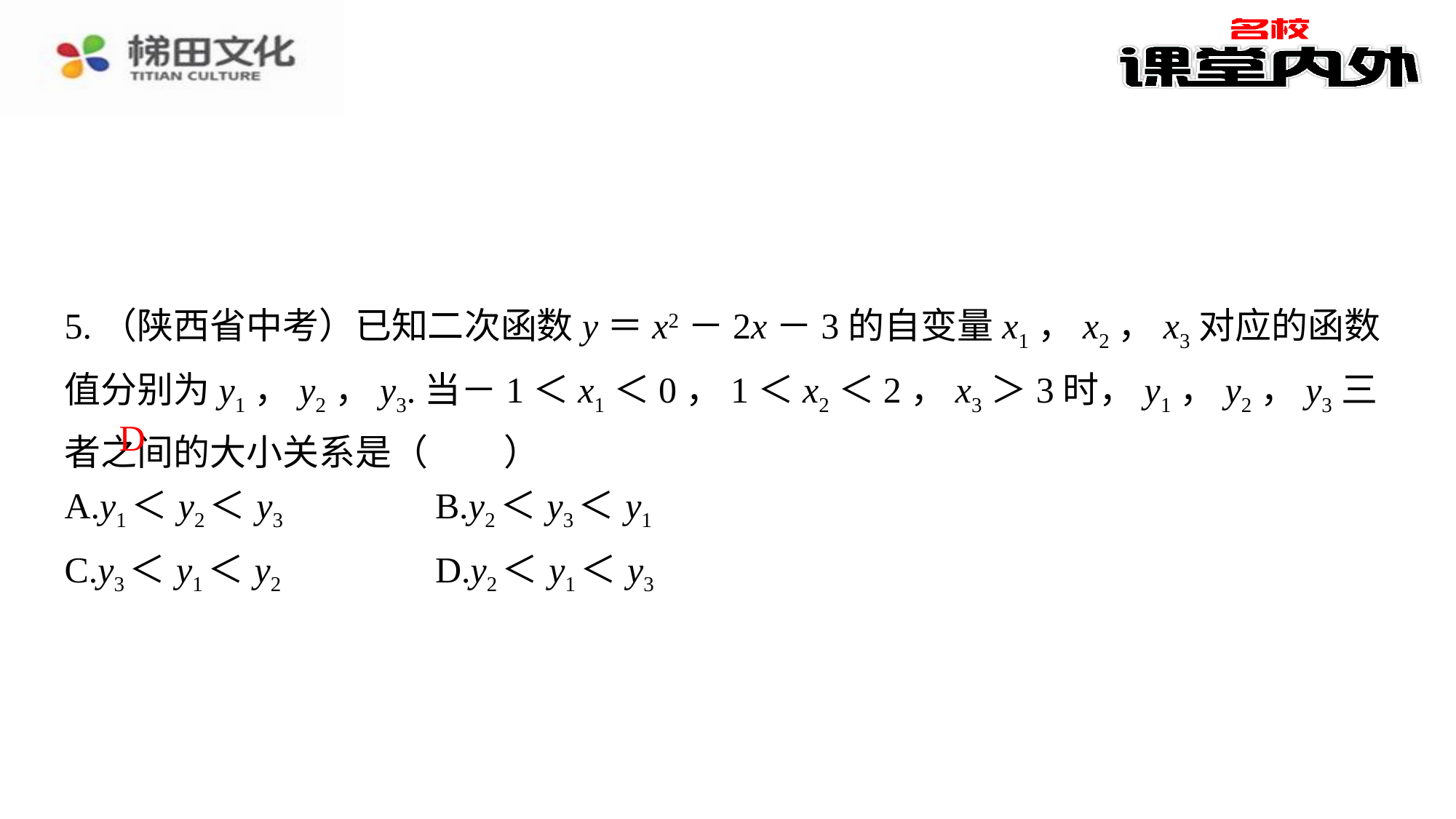

5.（陕西省中考）已知二次函数y＝x2－2x－3的自变量x1，x2，x3对应的函数值分别为y1，y2，y3.当－1＜x1＜0，1＜x2＜2，x3＞3时，y1，y2，y3三者之间的大小关系是（　D　）
D
| A.y1＜y2＜y3 | B.y2＜y3＜y1 |
| --- | --- |
| C.y3＜y1＜y2 | D.y2＜y1＜y3 |